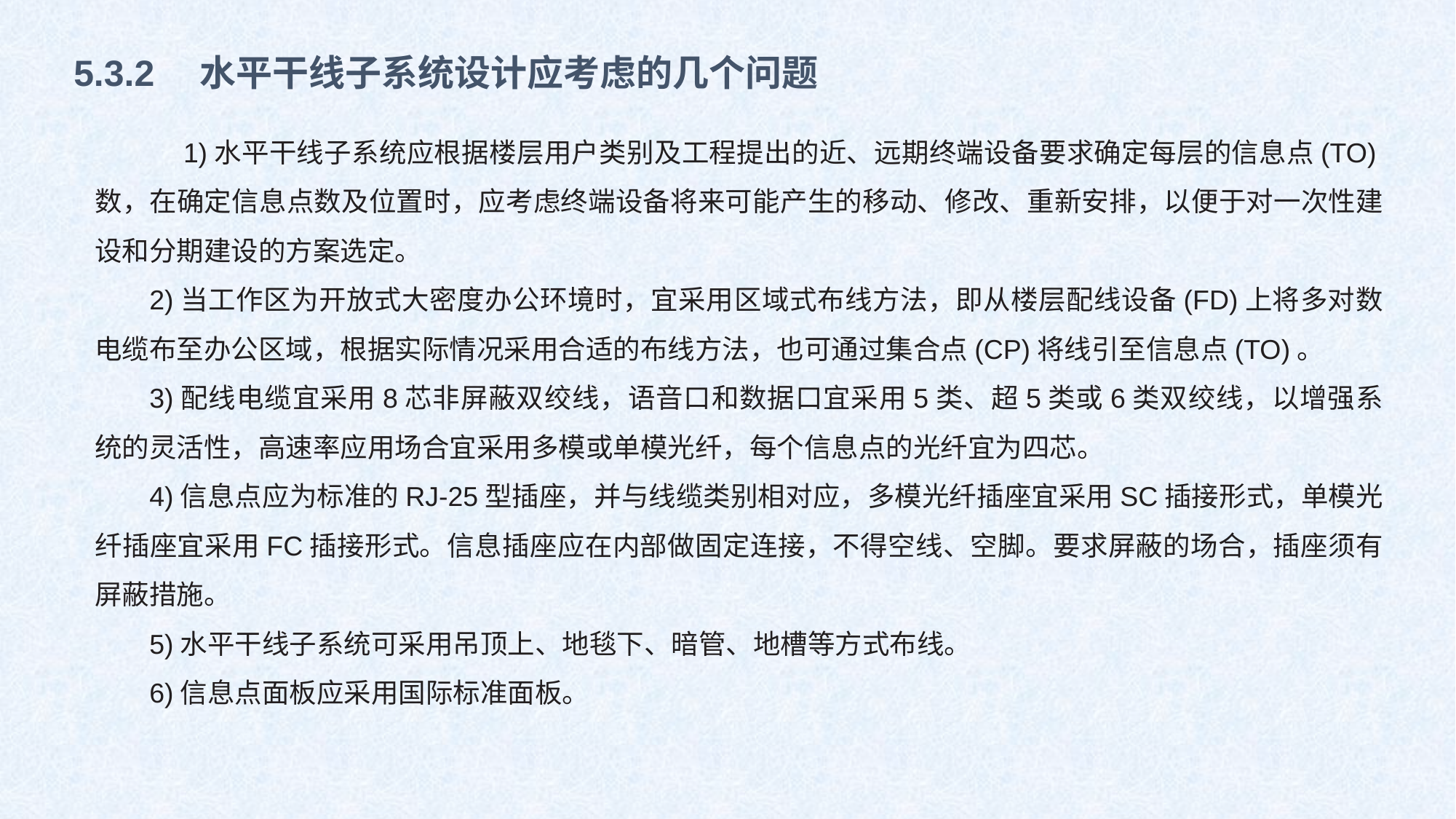

5.3.2　水平干线子系统设计应考虑的几个问题
　1)水平干线子系统应根据楼层用户类别及工程提出的近、远期终端设备要求确定每层的信息点(TO)数，在确定信息点数及位置时，应考虑终端设备将来可能产生的移动、修改、重新安排，以便于对一次性建设和分期建设的方案选定。
2)当工作区为开放式大密度办公环境时，宜采用区域式布线方法，即从楼层配线设备(FD)上将多对数电缆布至办公区域，根据实际情况采用合适的布线方法，也可通过集合点(CP)将线引至信息点(TO)。
3)配线电缆宜采用8芯非屏蔽双绞线，语音口和数据口宜采用5类、超5类或6类双绞线，以增强系统的灵活性，高速率应用场合宜采用多模或单模光纤，每个信息点的光纤宜为四芯。
4)信息点应为标准的RJ-25型插座，并与线缆类别相对应，多模光纤插座宜采用SC插接形式，单模光纤插座宜采用FC插接形式。信息插座应在内部做固定连接，不得空线、空脚。要求屏蔽的场合，插座须有屏蔽措施。
5)水平干线子系统可采用吊顶上、地毯下、暗管、地槽等方式布线。
6)信息点面板应采用国际标准面板。